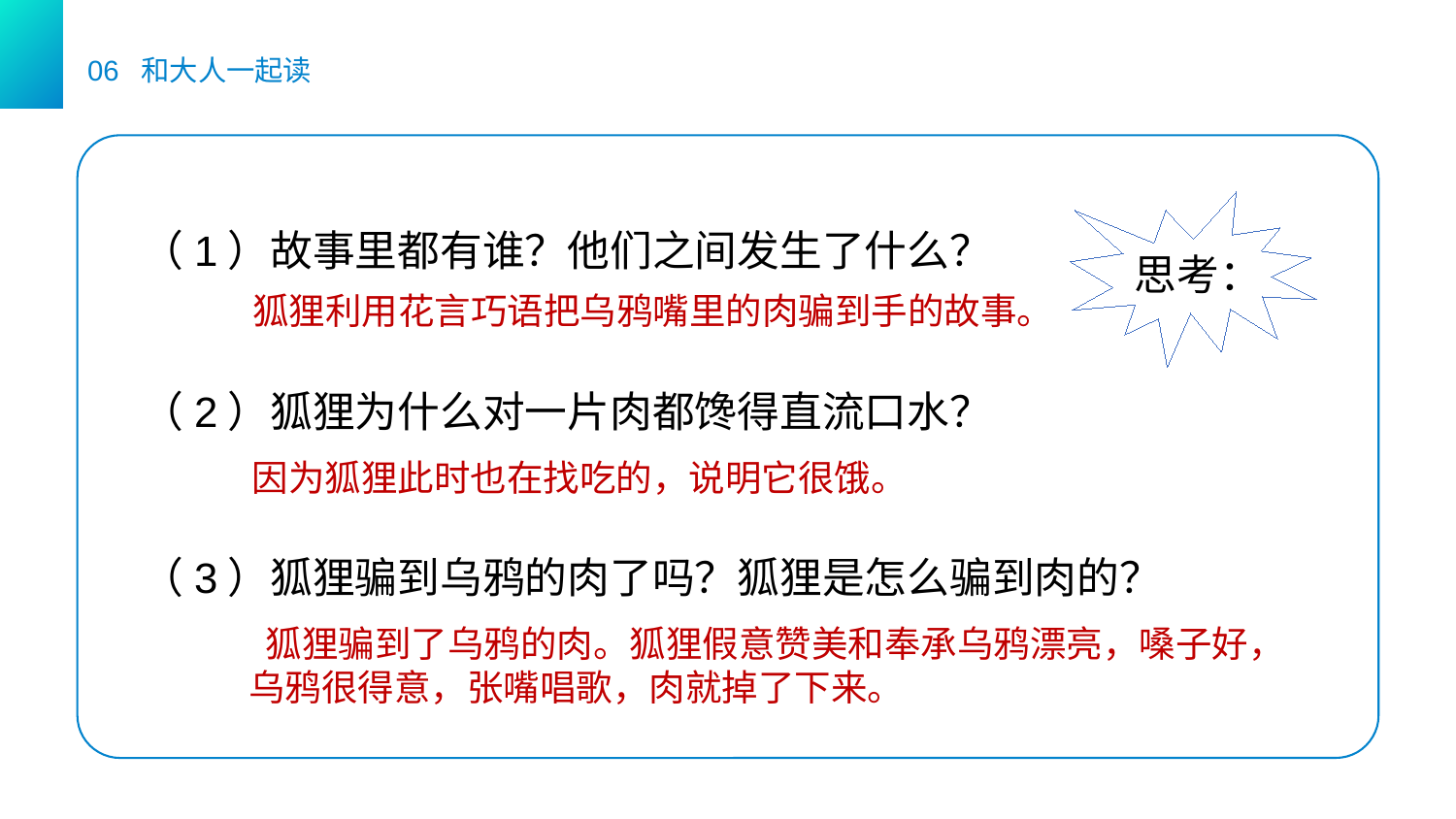

06  和大人一起读

（1）故事里都有谁？他们之间发生了什么？
思考：
狐狸利用花言巧语把乌鸦嘴里的肉骗到手的故事。
（2）狐狸为什么对一片肉都馋得直流口水？
因为狐狸此时也在找吃的，说明它很饿。
（3）狐狸骗到乌鸦的肉了吗？狐狸是怎么骗到肉的？
 狐狸骗到了乌鸦的肉。狐狸假意赞美和奉承乌鸦漂亮，嗓子好，乌鸦很得意，张嘴唱歌，肉就掉了下来。